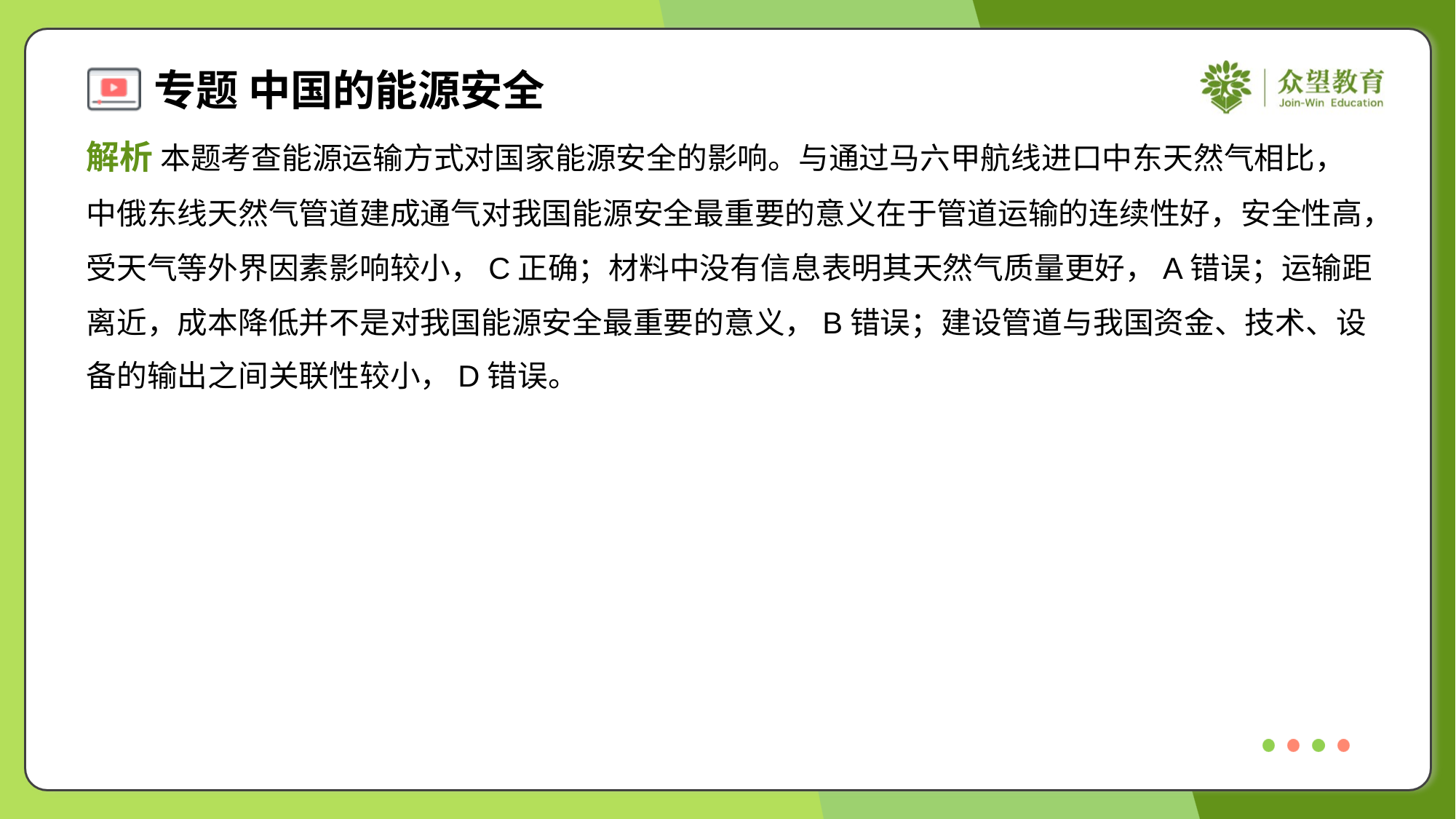

解析 本题考查能源运输方式对国家能源安全的影响。与通过马六甲航线进口中东天然气相比，
中俄东线天然气管道建成通气对我国能源安全最重要的意义在于管道运输的连续性好，安全性高，
受天气等外界因素影响较小，C正确；材料中没有信息表明其天然气质量更好，A错误；运输距
离近，成本降低并不是对我国能源安全最重要的意义，B错误；建设管道与我国资金、技术、设
备的输出之间关联性较小，D错误。